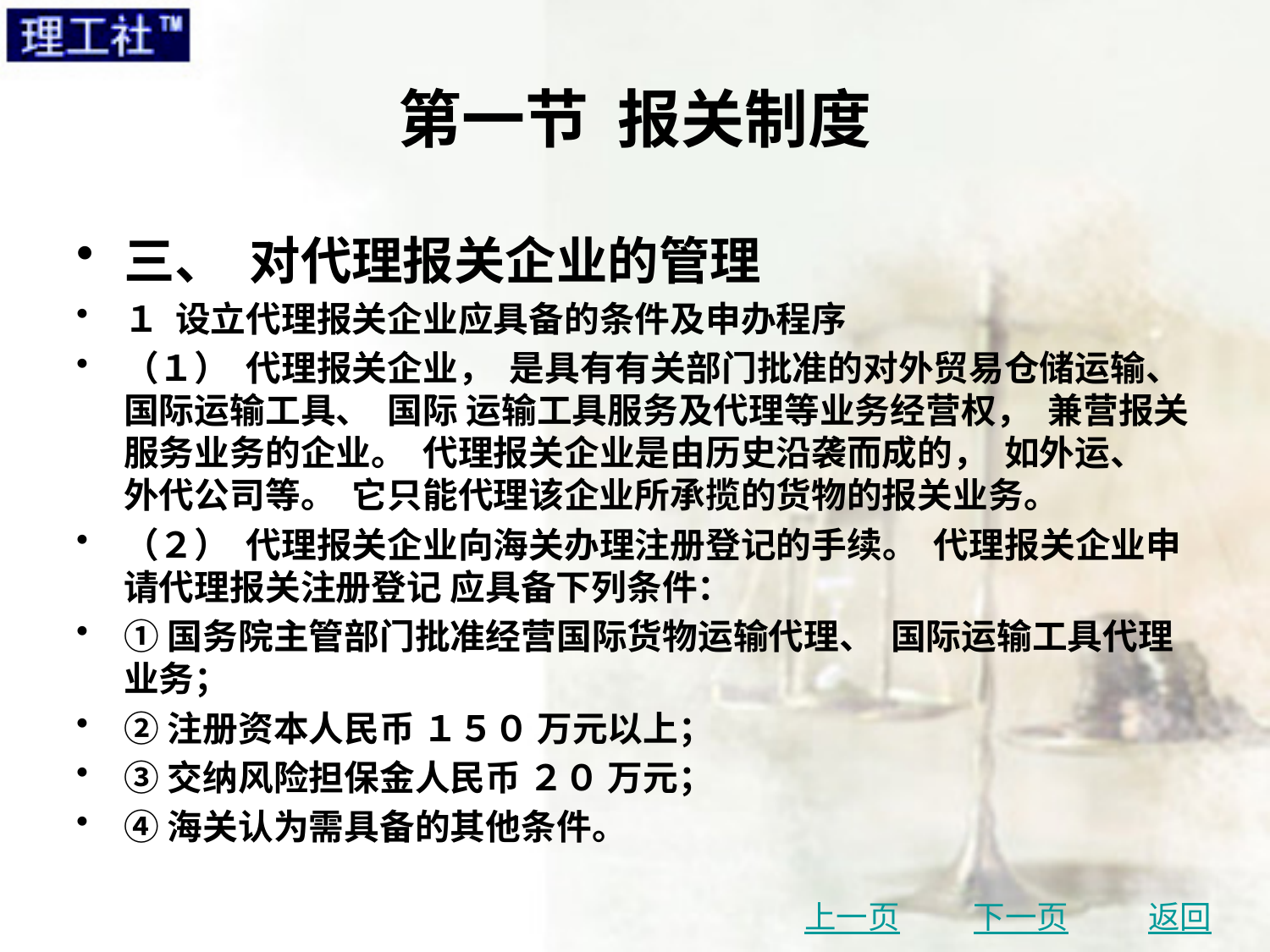

# 第一节  报关制度
三、  对代理报关企业的管理
１  设立代理报关企业应具备的条件及申办程序
（１）  代理报关企业，  是具有有关部门批准的对外贸易仓储运输、  国际运输工具、  国际 运输工具服务及代理等业务经营权，  兼营报关服务业务的企业。  代理报关企业是由历史沿袭而成的，  如外运、  外代公司等。  它只能代理该企业所承揽的货物的报关业务。
（２）  代理报关企业向海关办理注册登记的手续。  代理报关企业申请代理报关注册登记 应具备下列条件：
①国务院主管部门批准经营国际货物运输代理、  国际运输工具代理业务；
②注册资本人民币 １５０ 万元以上；
③交纳风险担保金人民币 ２０ 万元；
④海关认为需具备的其他条件。

上一页
下一页
返回